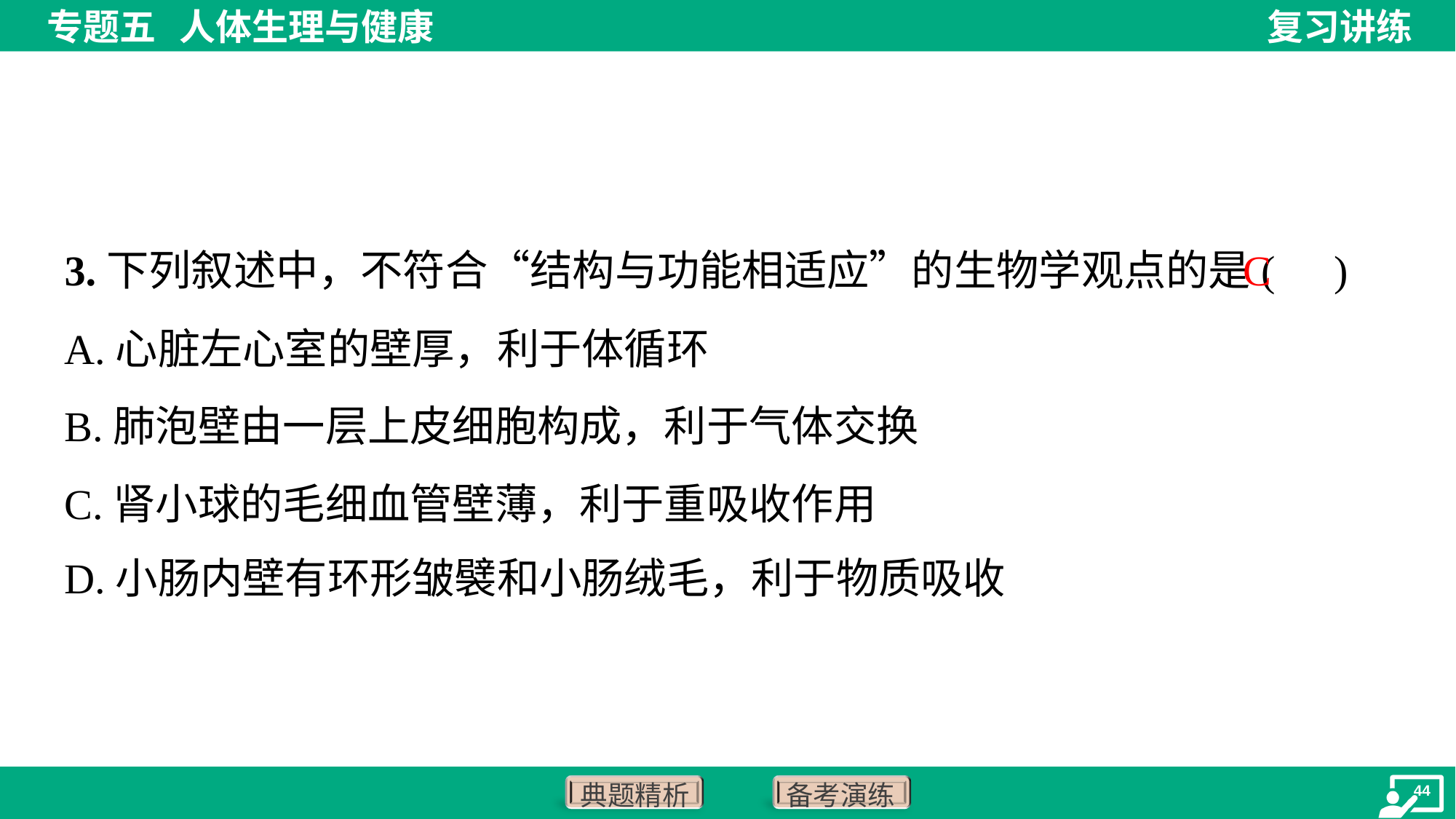

C
3.下列叙述中，不符合“结构与功能相适应”的生物学观点的是(     )
A.心脏左心室的壁厚，利于体循环
B.肺泡壁由一层上皮细胞构成，利于气体交换
C.肾小球的毛细血管壁薄，利于重吸收作用
D.小肠内壁有环形皱襞和小肠绒毛，利于物质吸收